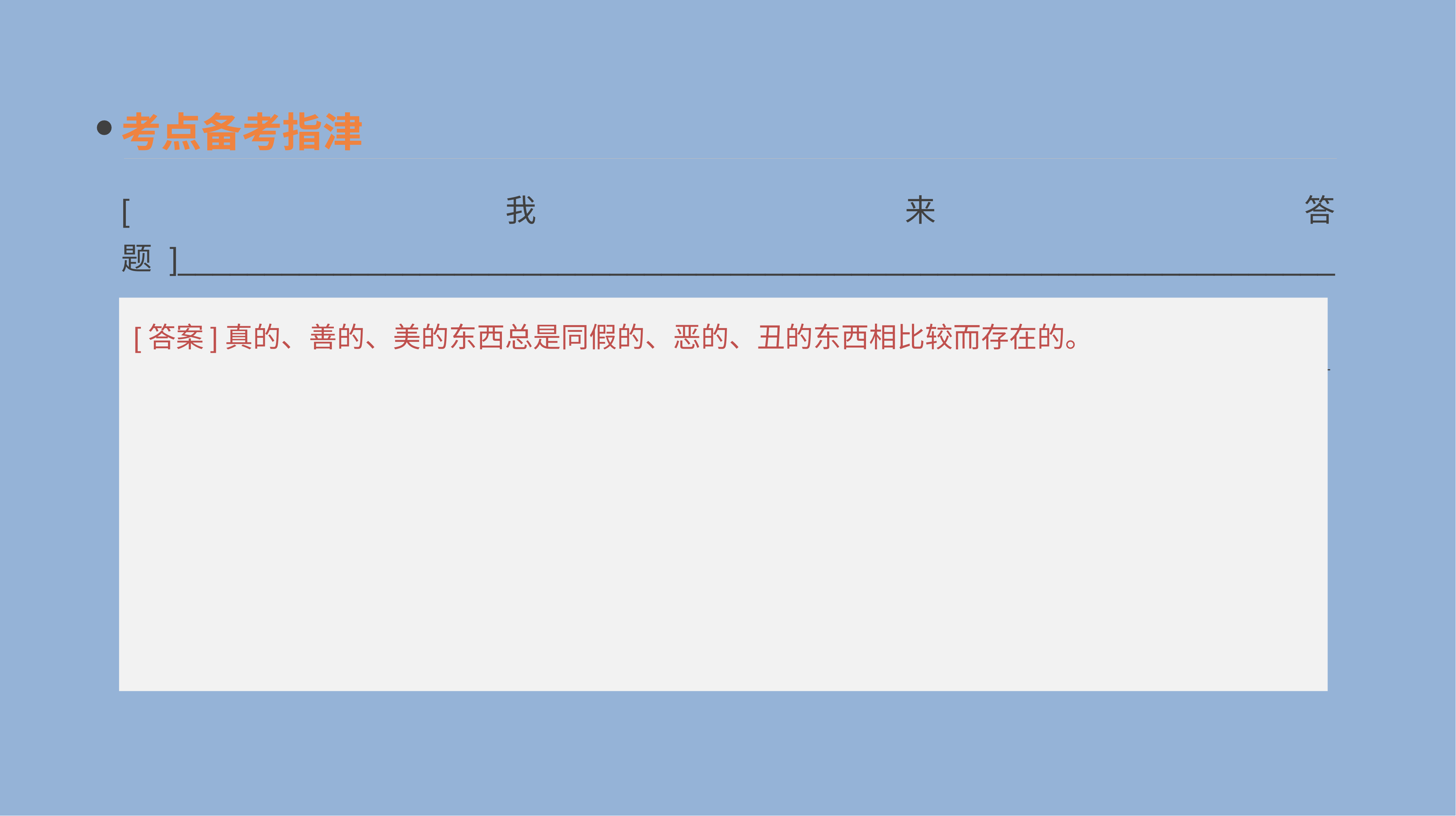

考点备考指津

[我来答题]____________________________________________________________________________
_______________________________________________________________________________________

[答案]真的、善的、美的东西总是同假的、恶的、丑的东西相比较而存在的。